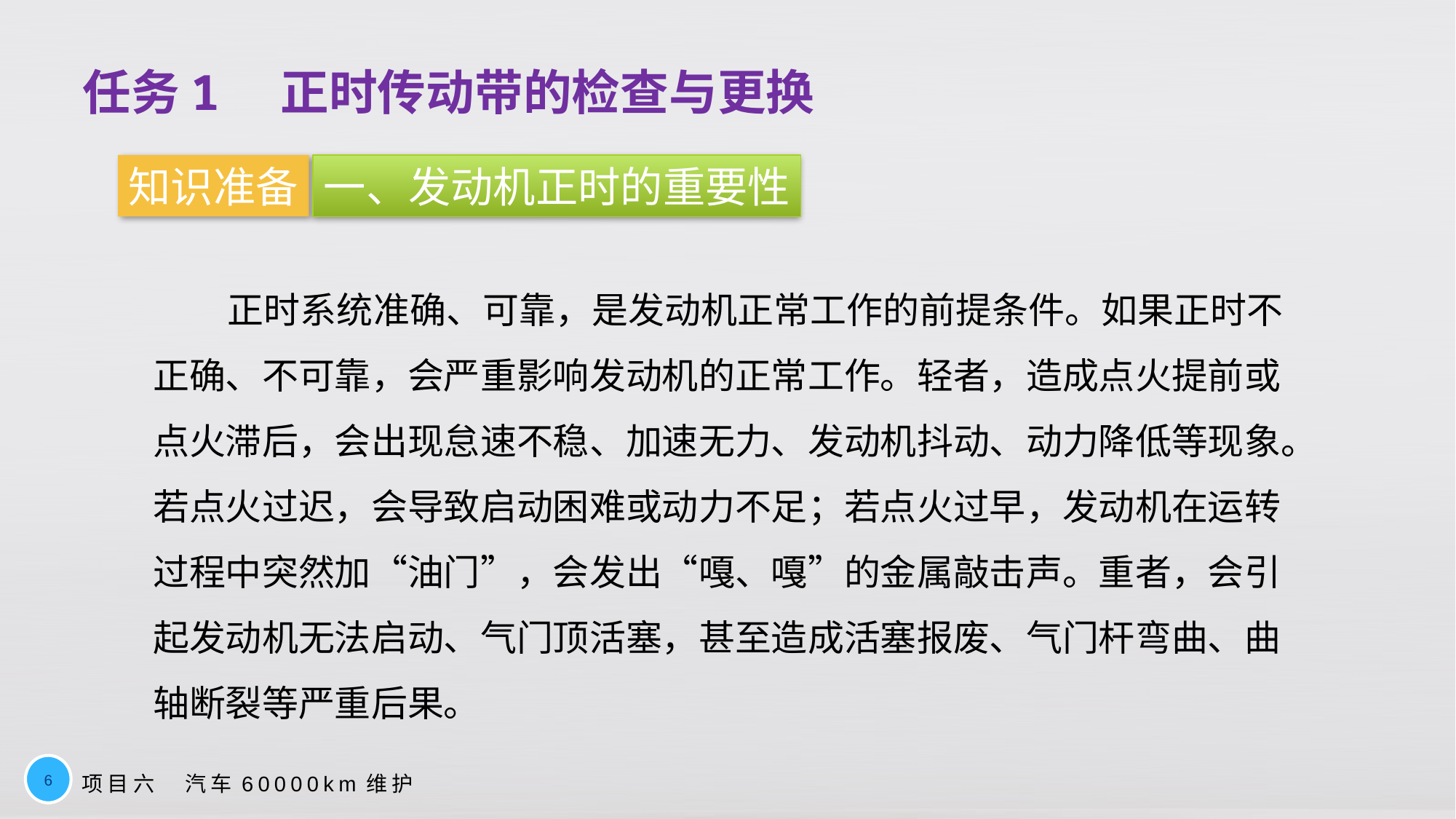

任务1　正时传动带的检查与更换
知识准备
一、发动机正时的重要性
正时系统准确、可靠，是发动机正常工作的前提条件。如果正时不正确、不可靠，会严重影响发动机的正常工作。轻者，造成点火提前或点火滞后，会出现怠速不稳、加速无力、发动机抖动、动力降低等现象。若点火过迟，会导致启动困难或动力不足；若点火过早，发动机在运转过程中突然加“油门”，会发出“嘎、嘎”的金属敲击声。重者，会引起发动机无法启动、气门顶活塞，甚至造成活塞报废、气门杆弯曲、曲轴断裂等严重后果。
6